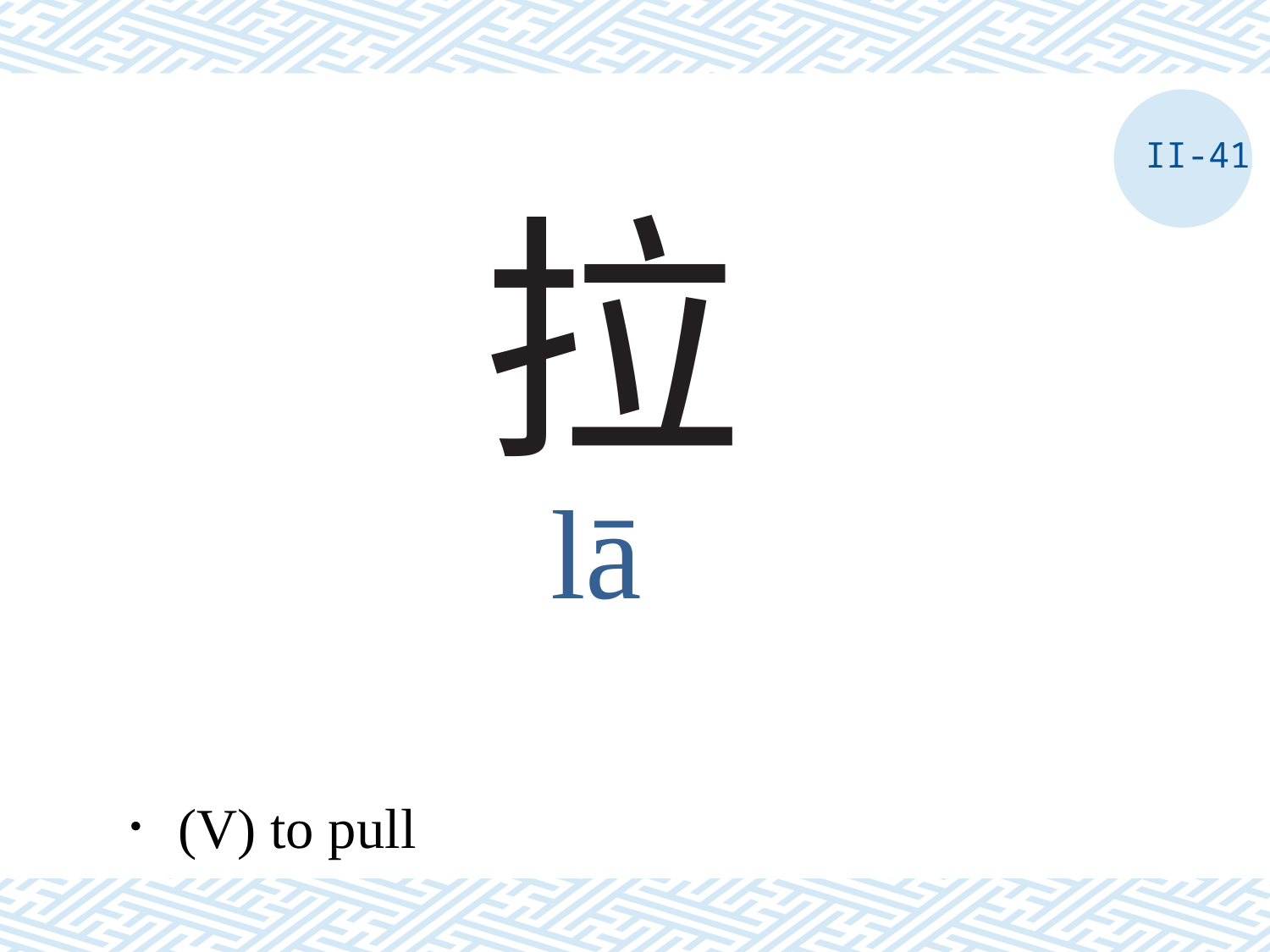

II-41

# 拉
lā
．(V) to pull